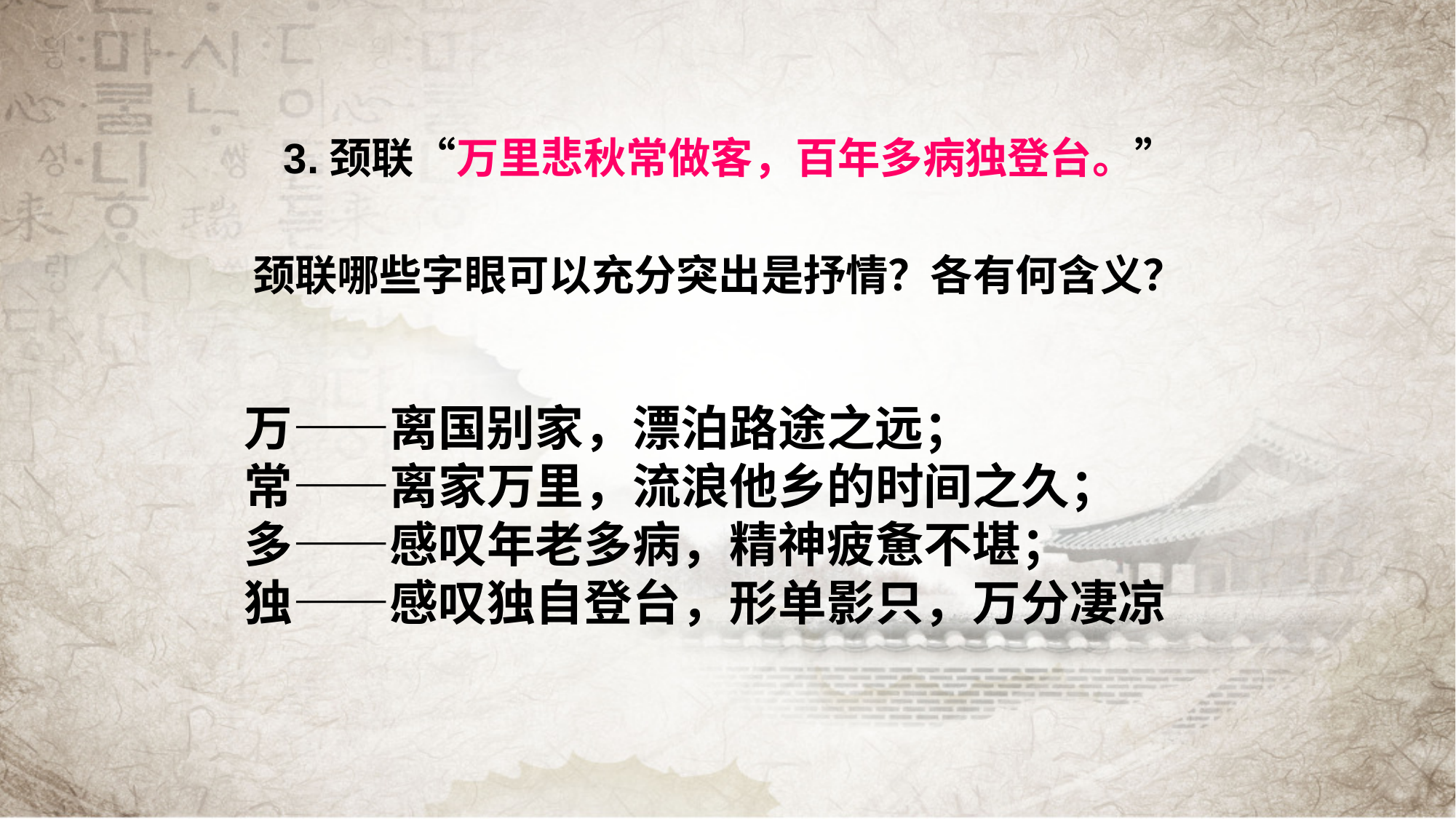

3.颈联“万里悲秋常做客，百年多病独登台。”
颈联哪些字眼可以充分突出是抒情？各有何含义？
万——离国别家，漂泊路途之远；
常——离家万里，流浪他乡的时间之久；
多——感叹年老多病，精神疲惫不堪；
独——感叹独自登台，形单影只，万分凄凉